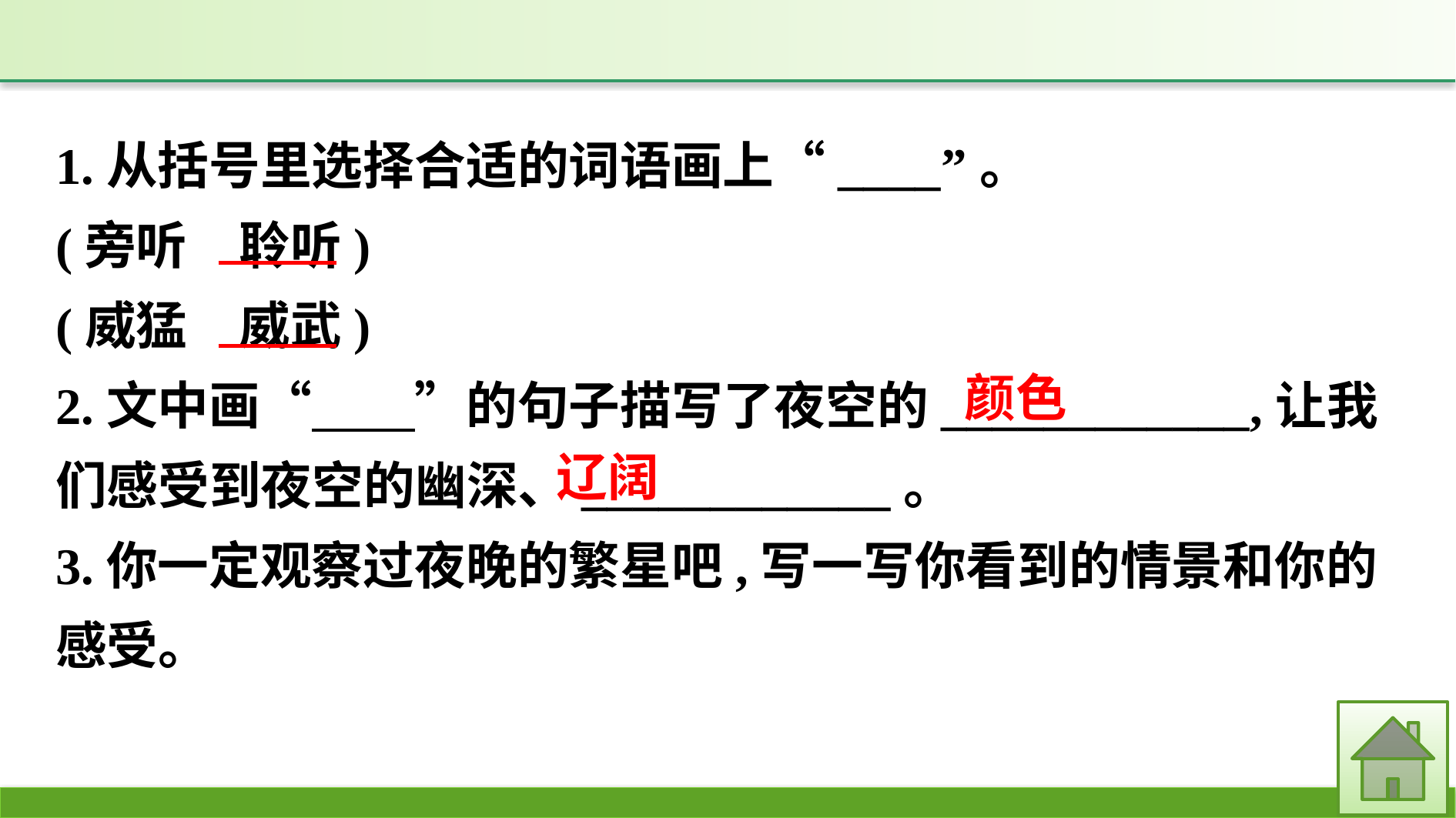

1.从括号里选择合适的词语画上“____”。
(旁听　聆听)
(威猛　威武)
2.文中画“　　”的句子描写了夜空的____________,让我们感受到夜空的幽深、____________。
3.你一定观察过夜晚的繁星吧,写一写你看到的情景和你的感受。
颜色
辽阔